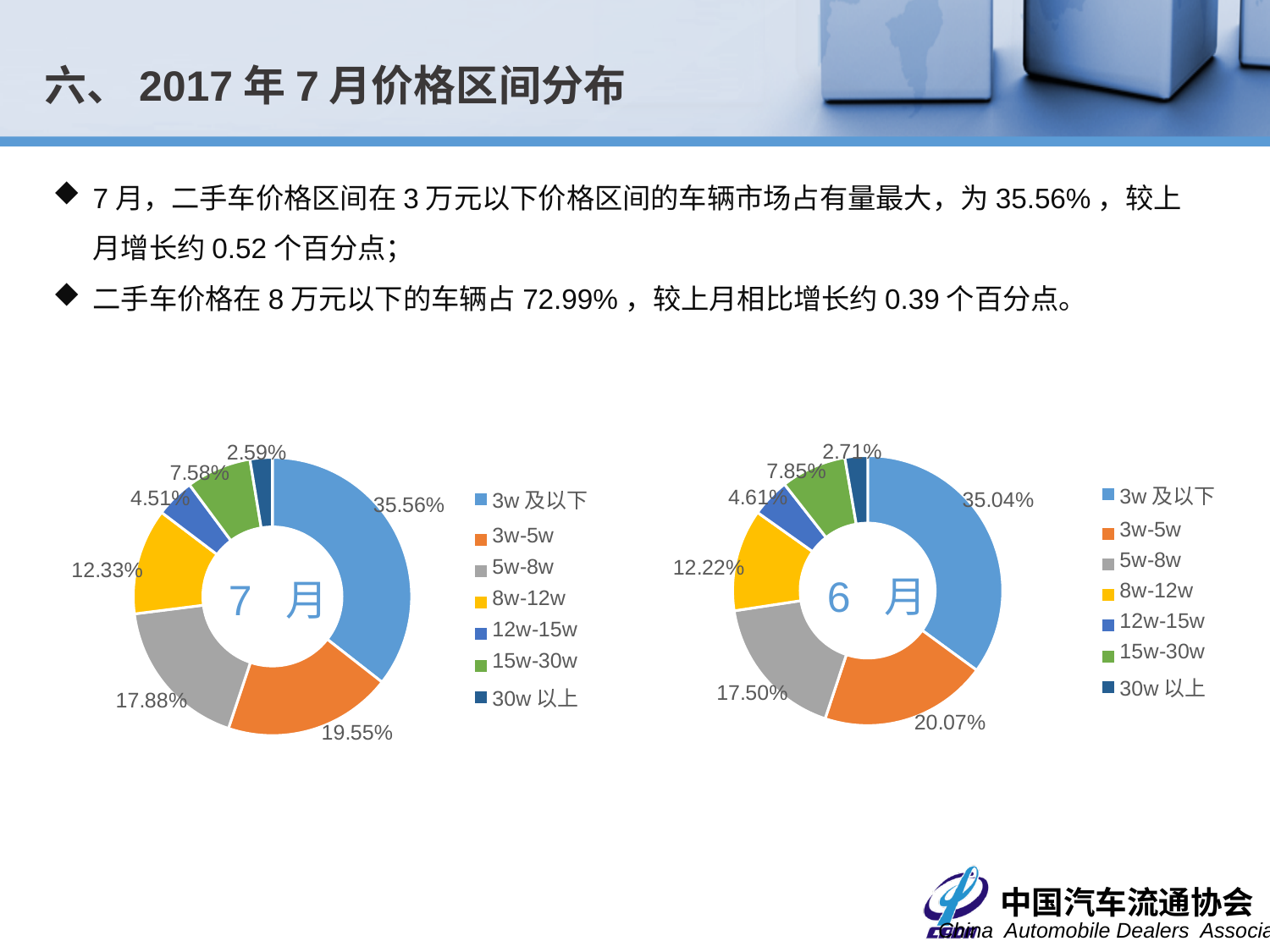

六、2017年7月价格区间分布
7月，二手车价格区间在3万元以下价格区间的车辆市场占有量最大，为35.56%，较上月增长约0.52个百分点；
二手车价格在8万元以下的车辆占72.99%，较上月相比增长约0.39个百分点。

### Chart

| Category | 比例 |
|---|---|
| 3w及以下 | 0.35562977497599557 |
| 3w-5w | 0.19554961800192044 |
| 5w-8w | 0.1787500521855304 |
| 8w-12w | 0.12333319417192012 |
| 12w-15w | 0.045088297916753846 |
| 15w-30w | 0.07576503986974512 |
| 30w以上 | 0.02588402287813635 |

### Chart

| Category | 比例 |
|---|---|
| 3w及以下 | 0.3503987897473224 |
| 3w-5w | 0.20065874512882872 |
| 5w-8w | 0.1749504504935802 |
| 8w-12w | 0.12224126540343375 |
| 12w-15w | 0.046131308585708665 |
| 15w-30w | 0.0785419519154355 |
| 30w以上 | 0.027077488725692052 |
7  月